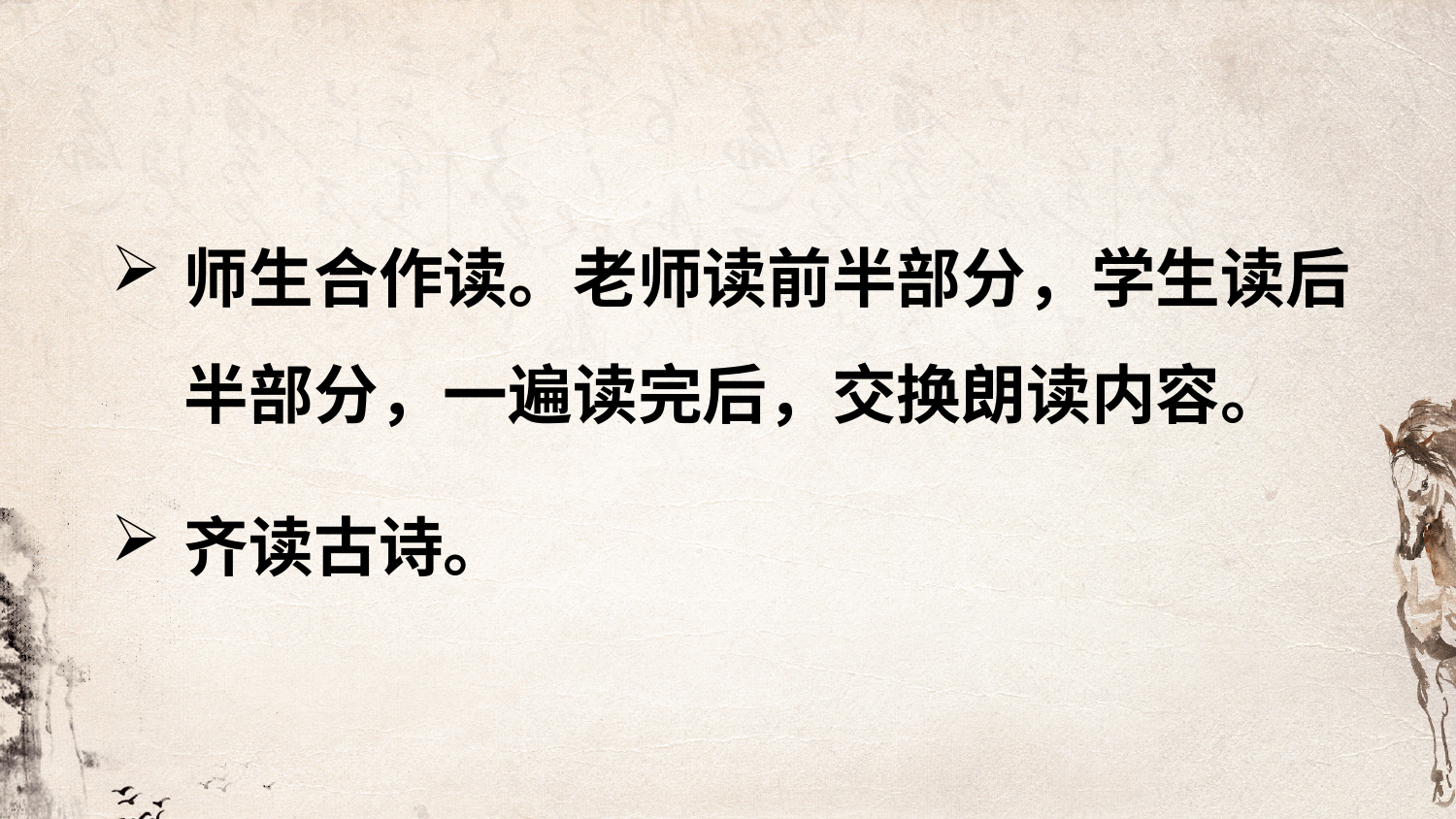

师生合作读。老师读前半部分，学生读后半部分，一遍读完后，交换朗读内容。
齐读古诗。